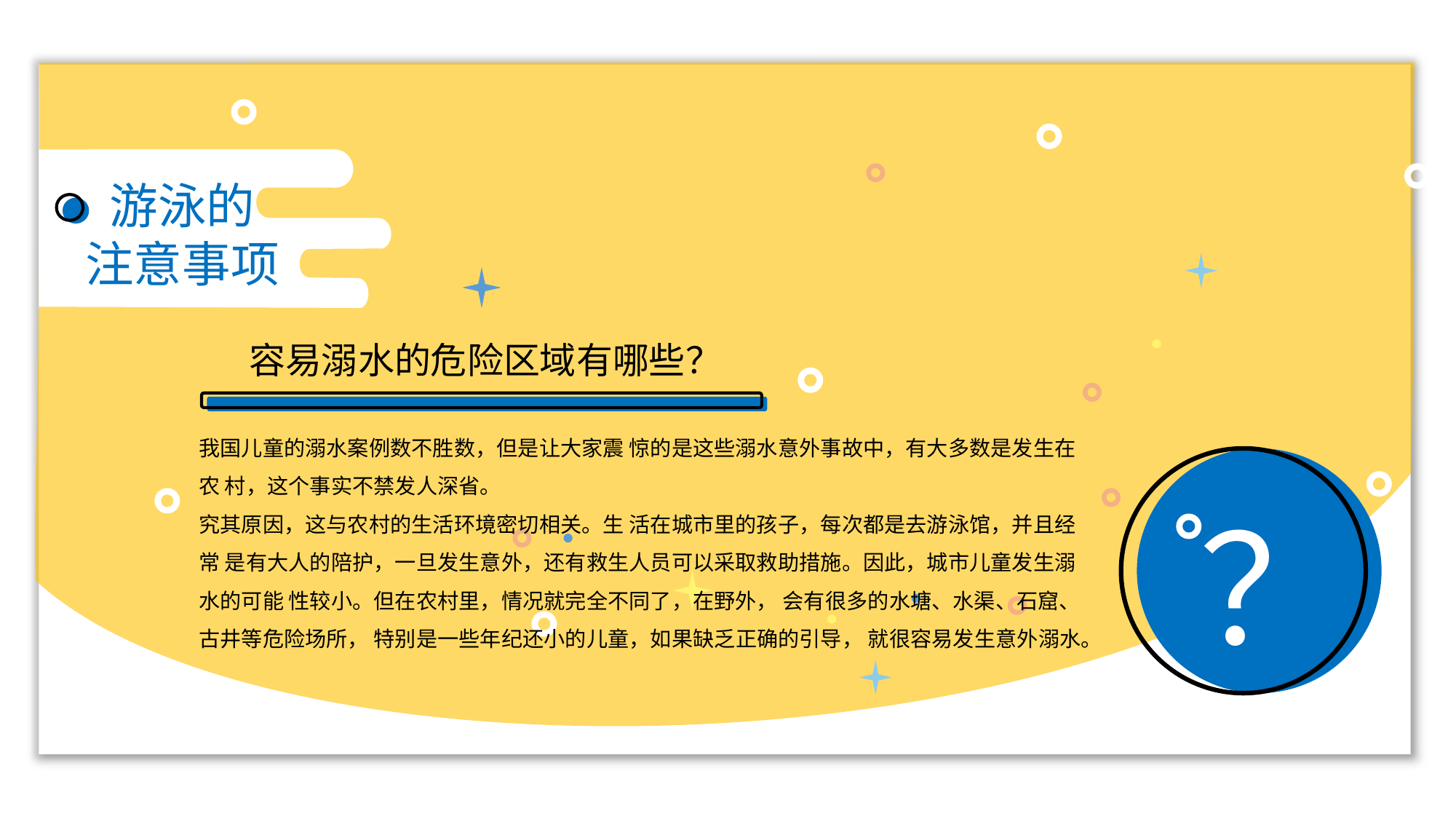

游泳的
注意事项

容易溺水的危险区域有哪些？
我国儿童的溺水案例数不胜数，但是让大家震 惊的是这些溺水意外事故中，有大多数是发生在农 村，这个事实不禁发人深省。
究其原因，这与农村的生活环境密切相关。生 活在城市里的孩子，每次都是去游泳馆，并且经常 是有大人的陪护，一旦发生意外，还有救生人员可以采取救助措施。因此，城市儿童发生溺水的可能 性较小。但在农村里，情况就完全不同了，在野外， 会有很多的水塘、水渠、石窟、古井等危险场所， 特别是一些年纪还小的儿童，如果缺乏正确的引导， 就很容易发生意外溺水。

？